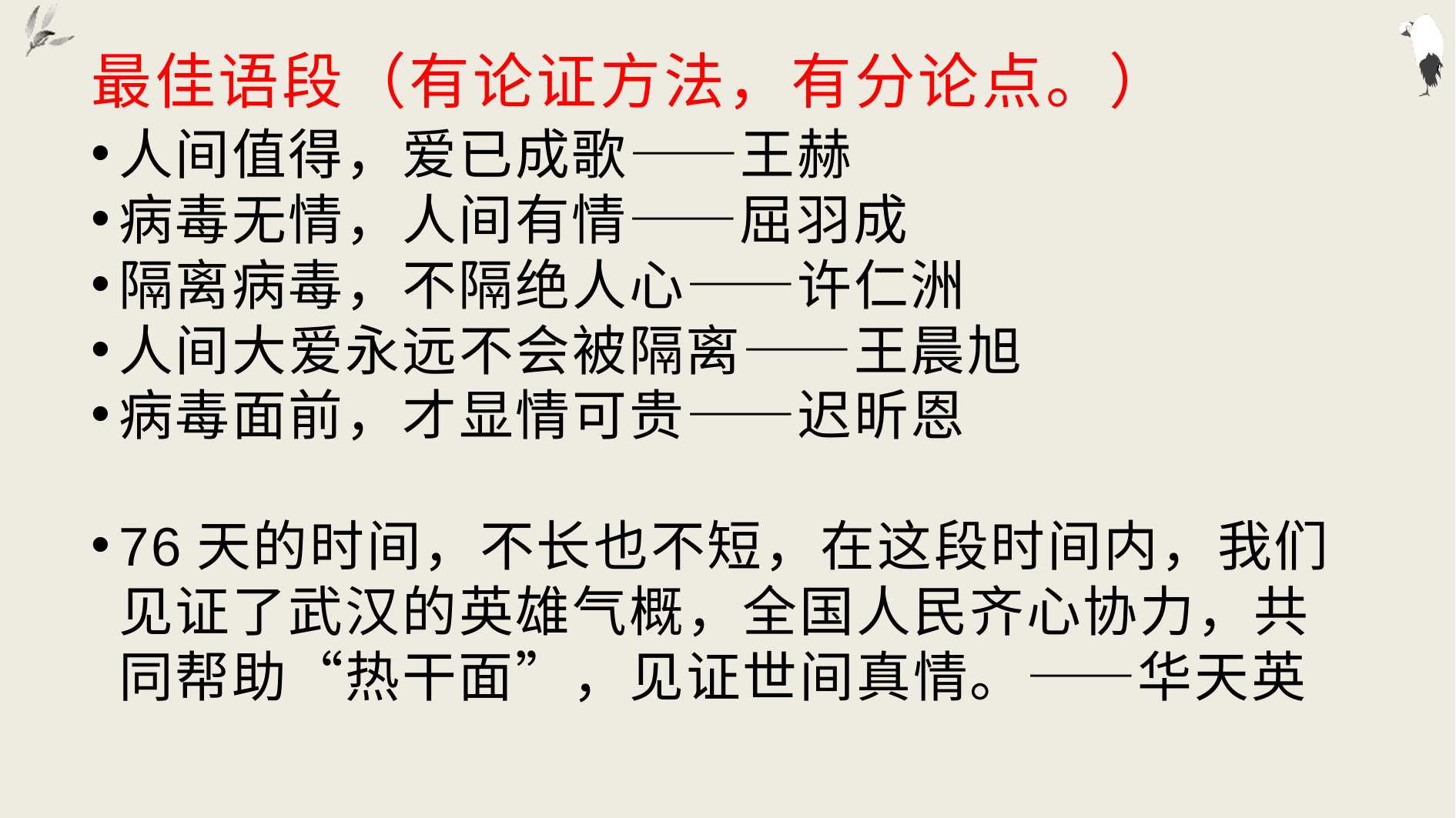

# 最佳语段（有论证方法，有分论点。）
人间值得，爱已成歌——王赫
病毒无情，人间有情——屈羽成
隔离病毒，不隔绝人心——许仁洲
人间大爱永远不会被隔离——王晨旭
病毒面前，才显情可贵——迟昕恩

76天的时间，不长也不短，在这段时间内，我们见证了武汉的英雄气概，全国人民齐心协力，共同帮助“热干面”，见证世间真情。——华天英